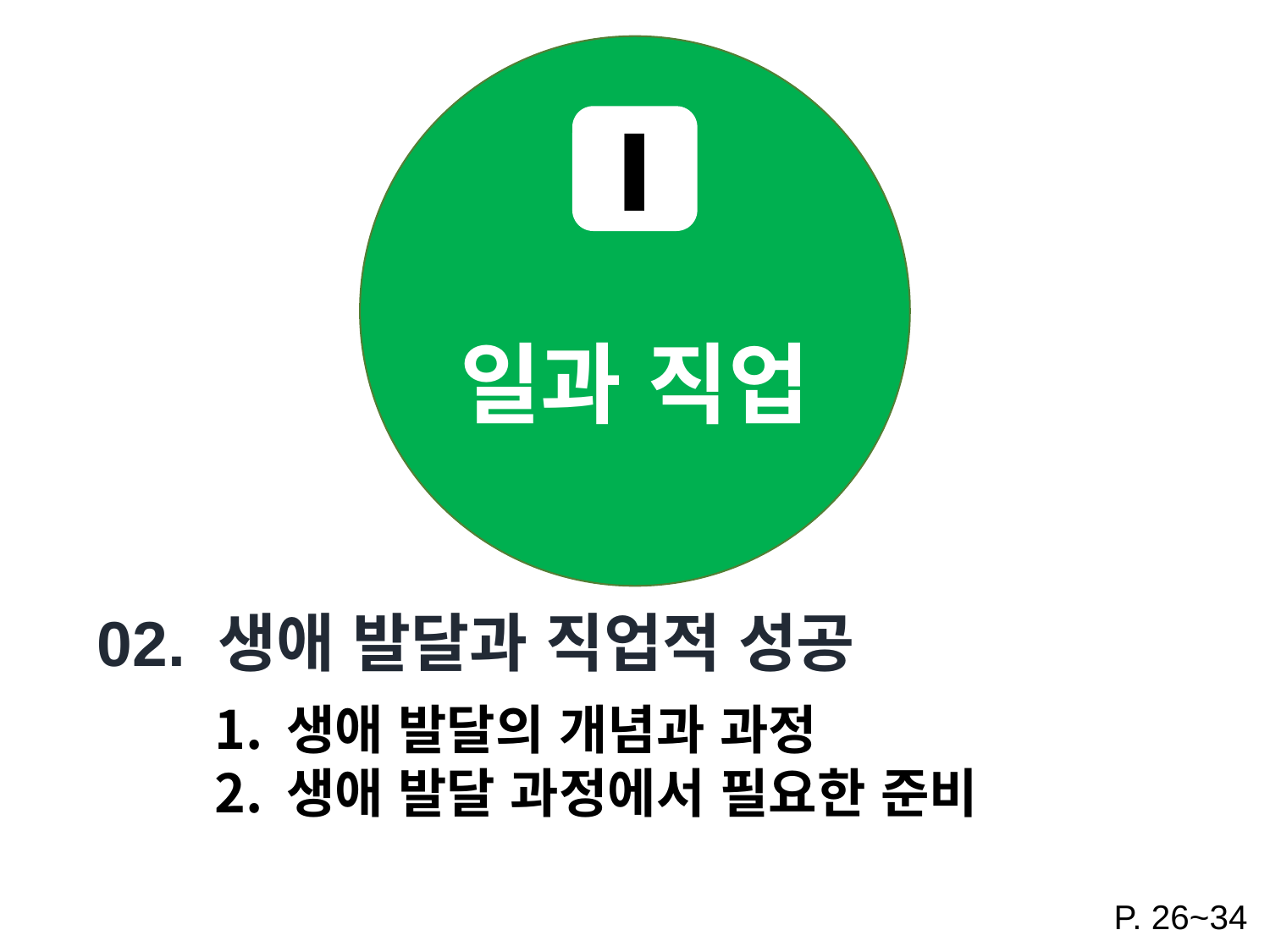

Ⅰ
일과 직업
02. 생애 발달과 직업적 성공
생애 발달의 개념과 과정
생애 발달 과정에서 필요한 준비
P. 26~34